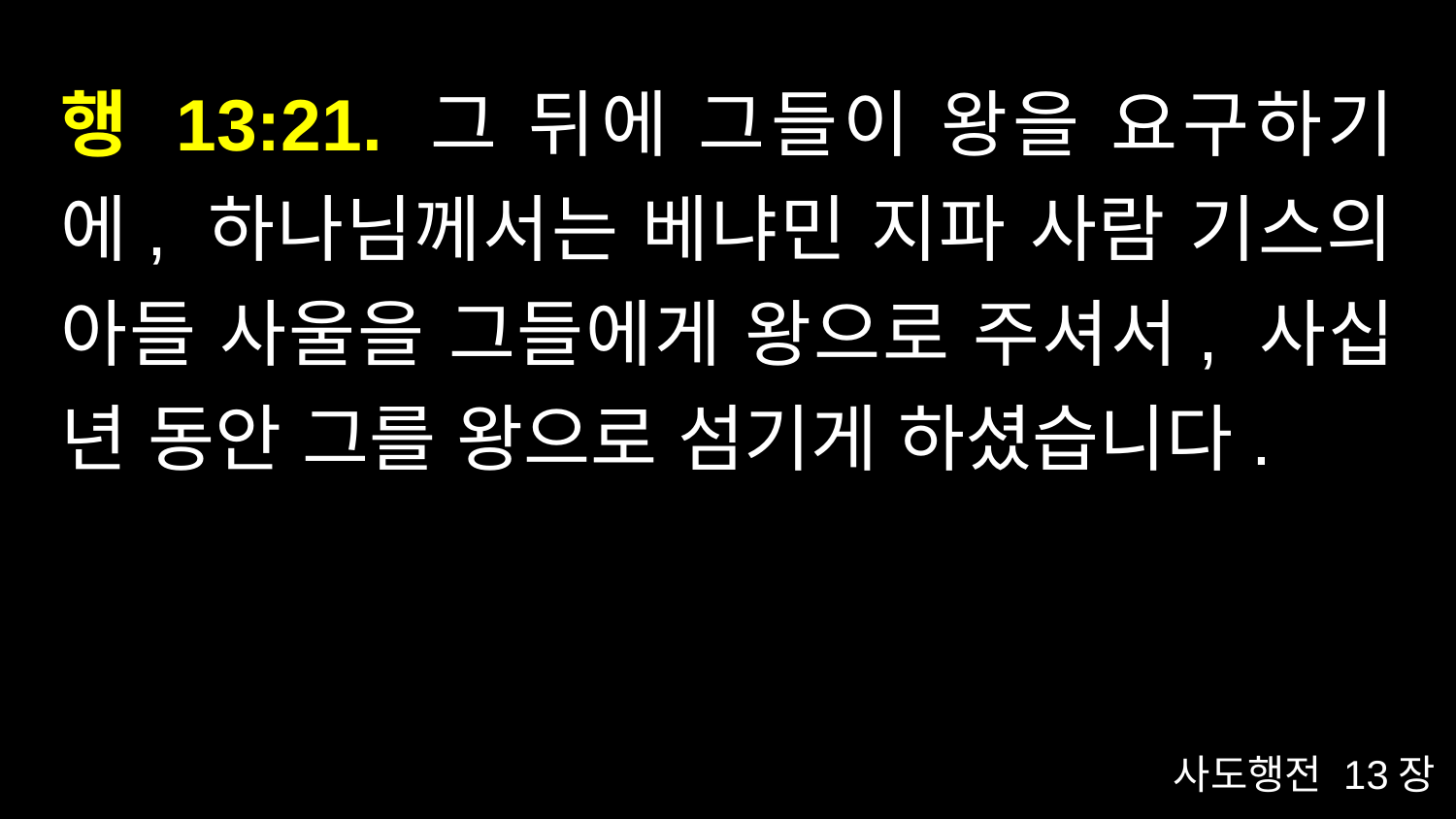

# 행 13:21. 그 뒤에 그들이 왕을 요구하기에, 하나님께서는 베냐민 지파 사람 기스의 아들 사울을 그들에게 왕으로 주셔서, 사십 년 동안 그를 왕으로 섬기게 하셨습니다.
사도행전 13장